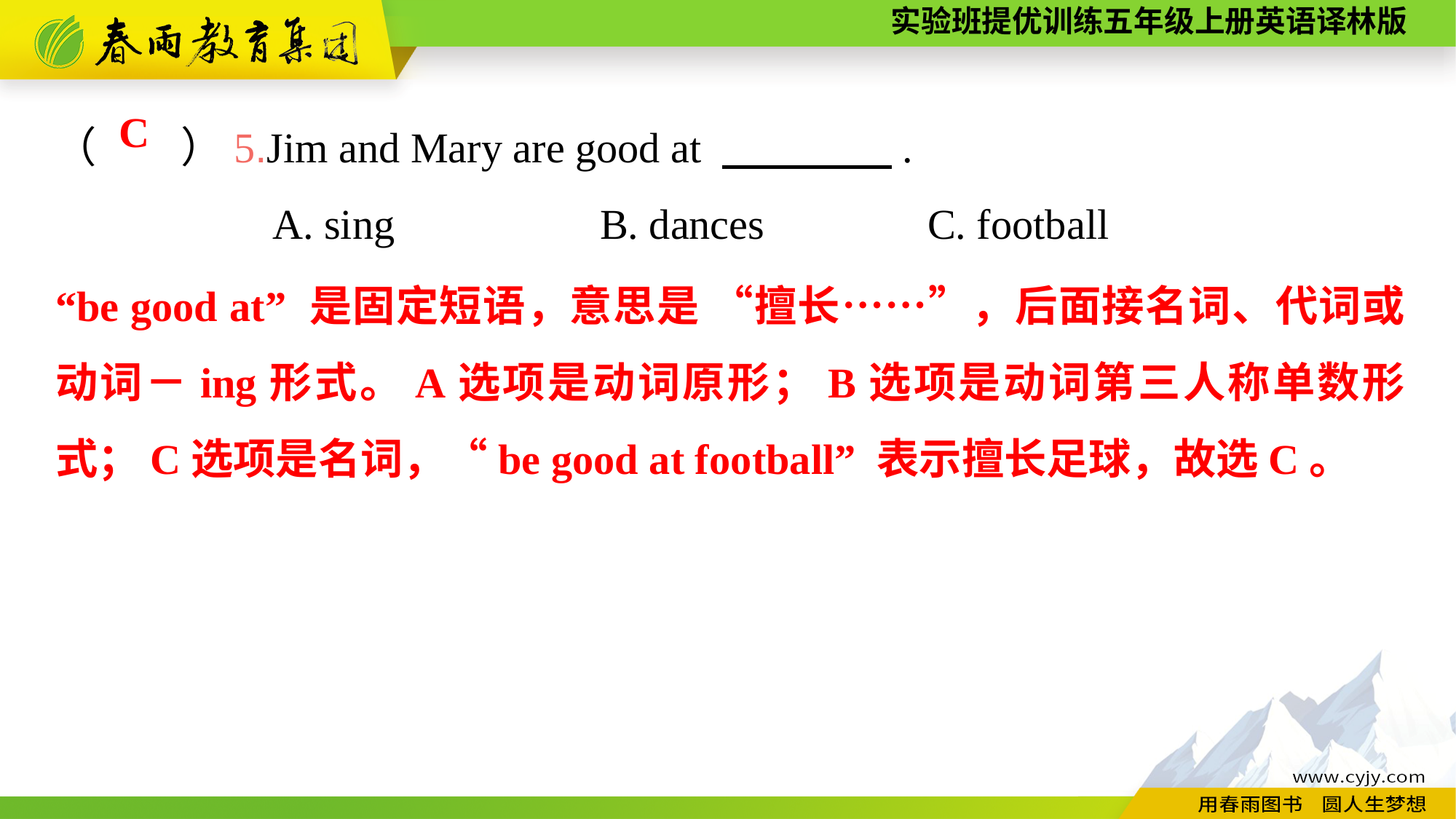

（　　）5.Jim and Mary are good at 　　　　.
		A. sing		B. dances		C. football
C
“be good at” 是固定短语，意思是 “擅长……”，后面接名词、代词或动词－ing形式。A选项是动词原形；B选项是动词第三人称单数形式；C选项是名词，“be good at football” 表示擅长足球，故选C。